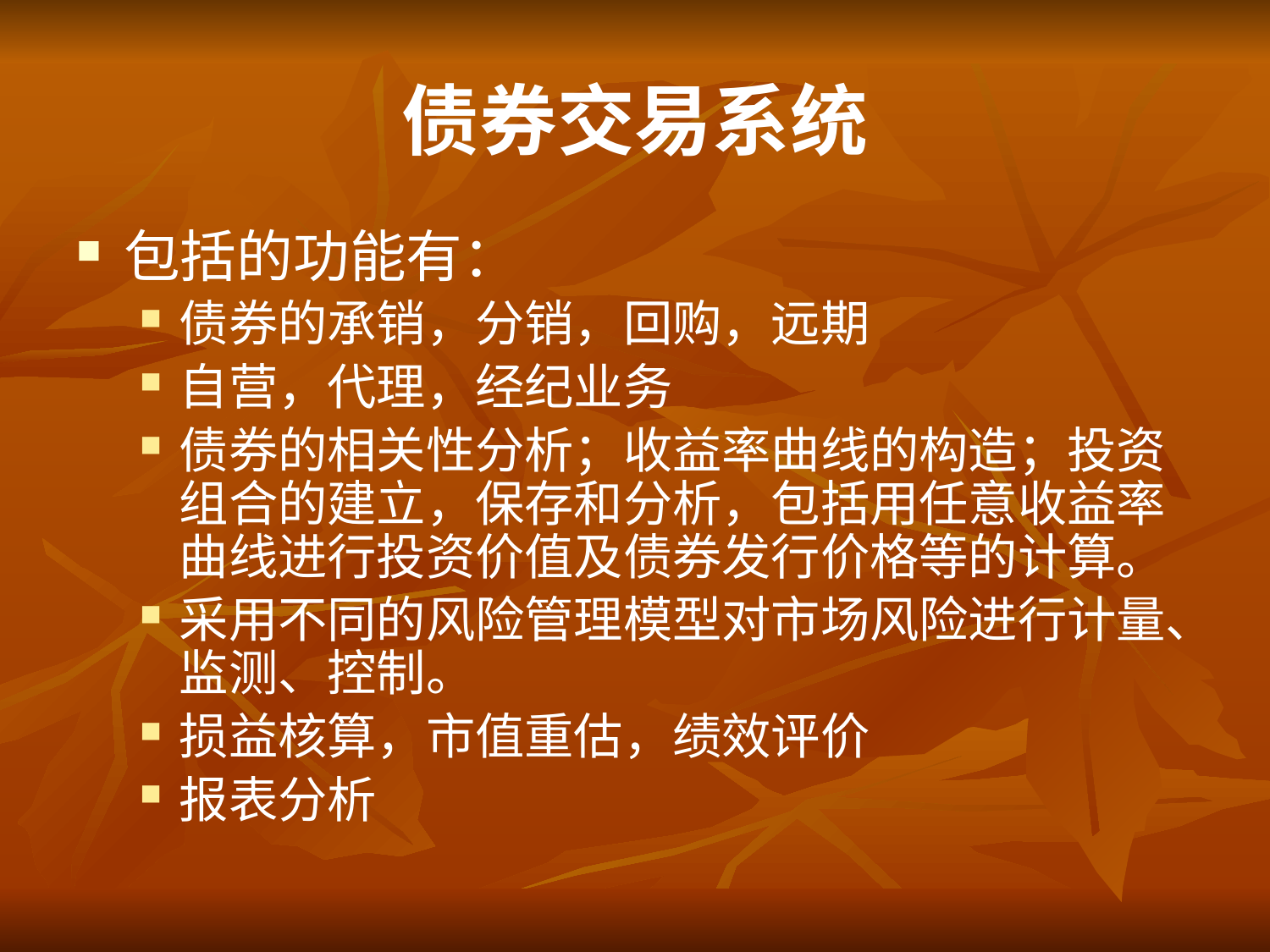

# 债券交易系统
包括的功能有：
债券的承销，分销，回购，远期
自营，代理，经纪业务
债券的相关性分析；收益率曲线的构造；投资组合的建立，保存和分析，包括用任意收益率曲线进行投资价值及债券发行价格等的计算。
采用不同的风险管理模型对市场风险进行计量、监测、控制。
损益核算，市值重估，绩效评价
报表分析